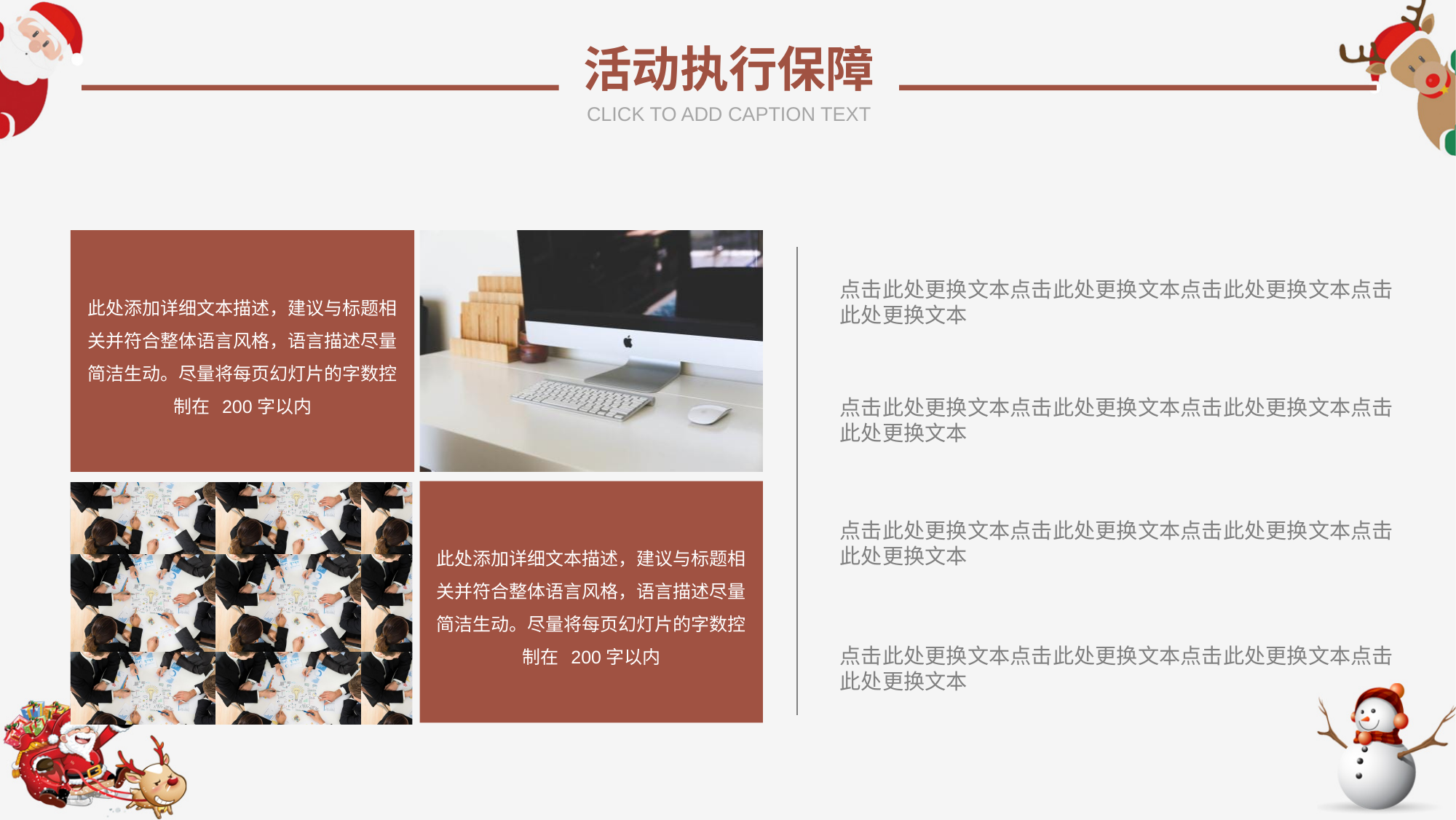

活动执行保障

CLICK TO ADD CAPTION TEXT

此处添加详细文本描述，建议与标题相关并符合整体语言风格，语言描述尽量简洁生动。尽量将每页幻灯片的字数控制在  200字以内
此处添加详细文本描述，建议与标题相关并符合整体语言风格，语言描述尽量简洁生动。尽量将每页幻灯片的字数控制在  200字以内

点击此处更换文本点击此处更换文本点击此处更换文本点击此处更换文本
点击此处更换文本点击此处更换文本点击此处更换文本点击此处更换文本
点击此处更换文本点击此处更换文本点击此处更换文本点击此处更换文本
点击此处更换文本点击此处更换文本点击此处更换文本点击此处更换文本